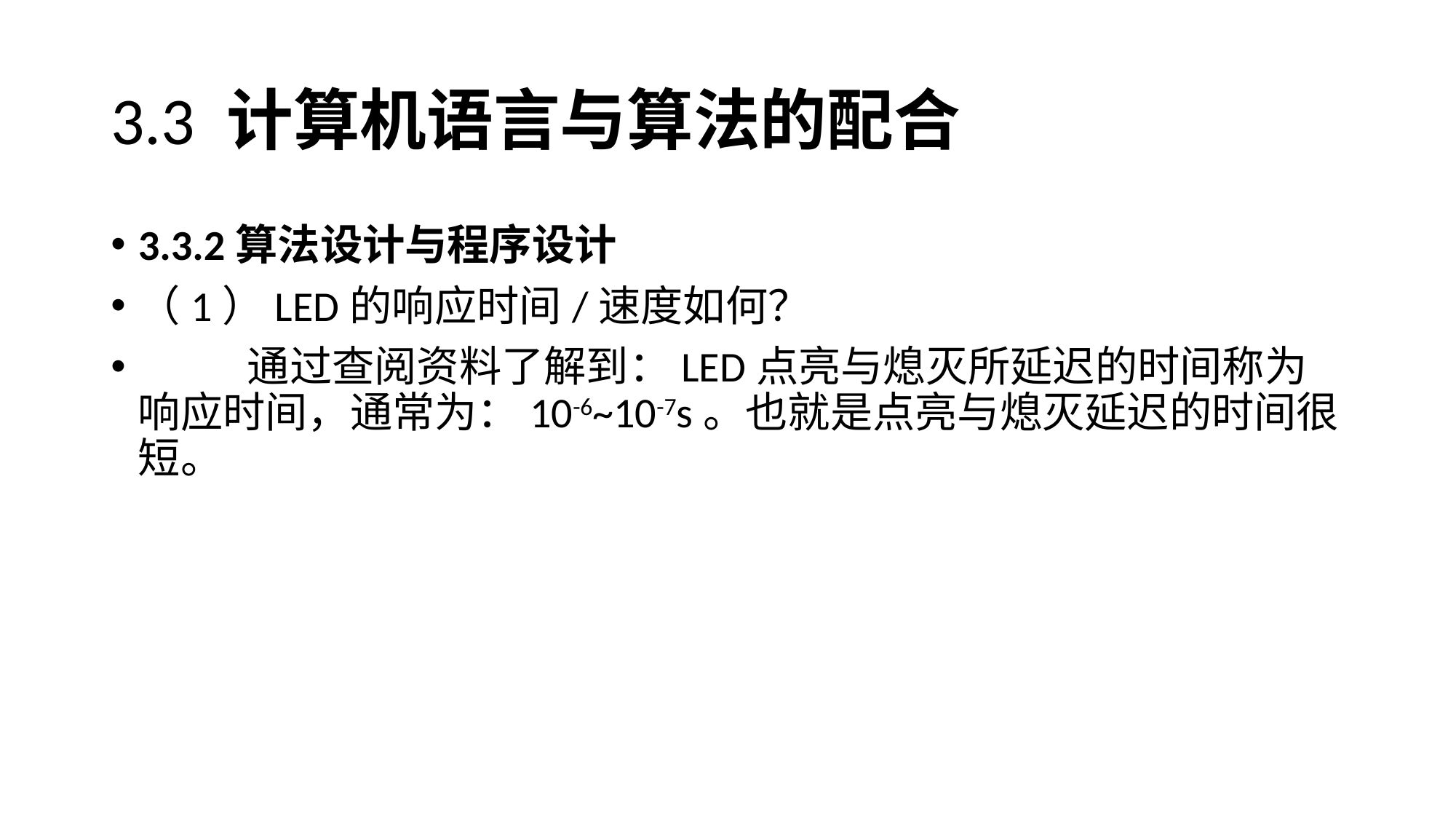

# 3.3 计算机语言与算法的配合
3.3.2算法设计与程序设计
（1）LED的响应时间/速度如何？
	通过查阅资料了解到：LED点亮与熄灭所延迟的时间称为响应时间，通常为：10-6~10-7s。也就是点亮与熄灭延迟的时间很短。